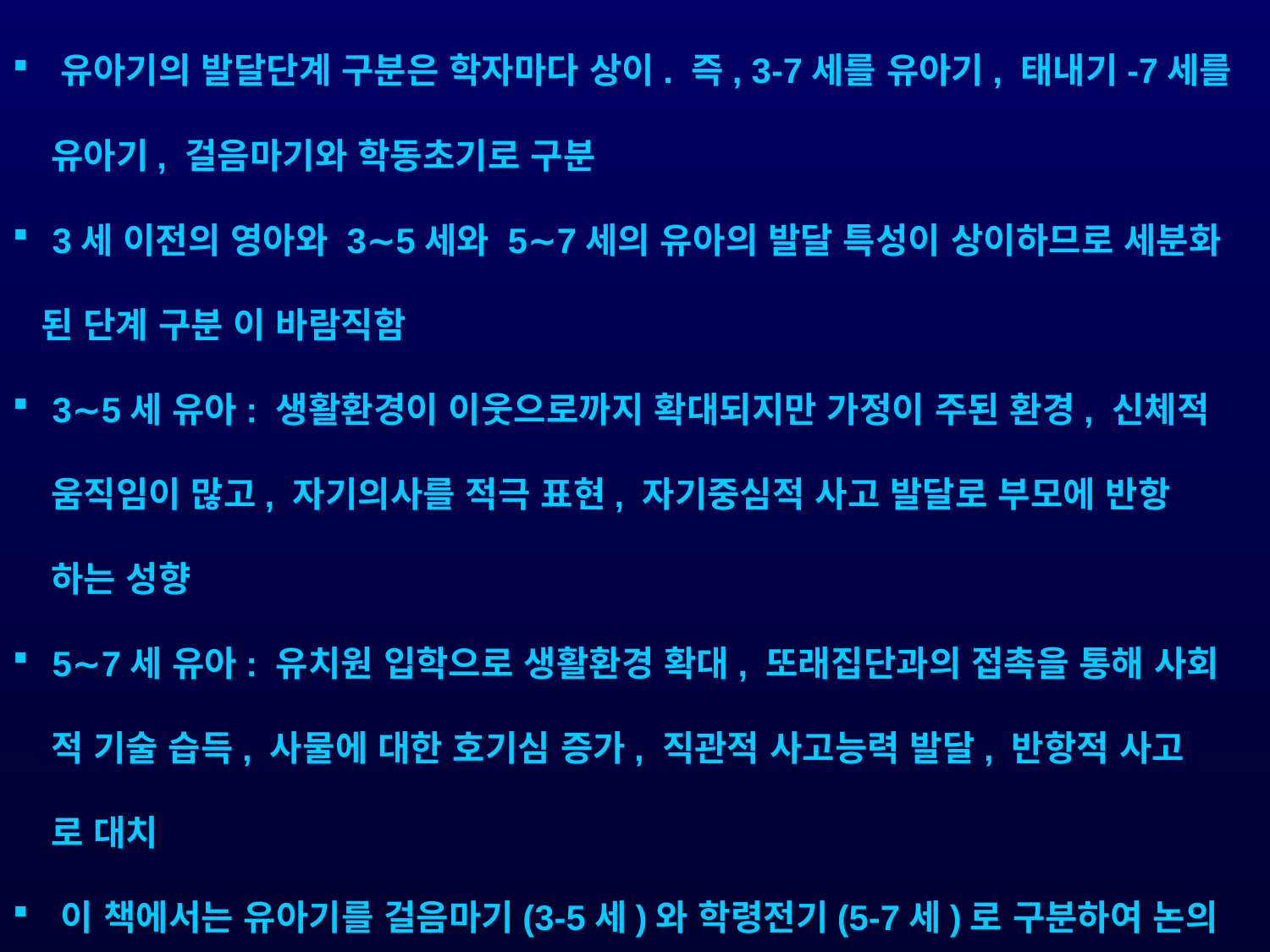

유아기의 발달단계 구분은 학자마다 상이. 즉, 3-7세를 유아기, 태내기-7세를
   유아기, 걸음마기와 학동초기로 구분
 3세 이전의 영아와 3∼5세와 5∼7세의 유아의 발달 특성이 상이하므로 세분화
  된 단계 구분 이 바람직함
 3∼5세 유아: 생활환경이 이웃으로까지 확대되지만 가정이 주된 환경, 신체적
   움직임이 많고, 자기의사를 적극 표현, 자기중심적 사고 발달로 부모에 반항
   하는 성향
 5∼7세 유아: 유치원 입학으로 생활환경 확대, 또래집단과의 접촉을 통해 사회
   적 기술 습득, 사물에 대한 호기심 증가, 직관적 사고능력 발달, 반항적 사고
   로 대치
 이 책에서는 유아기를 걸음마기(3-5세)와 학령전기(5-7세)로 구분하여 논의